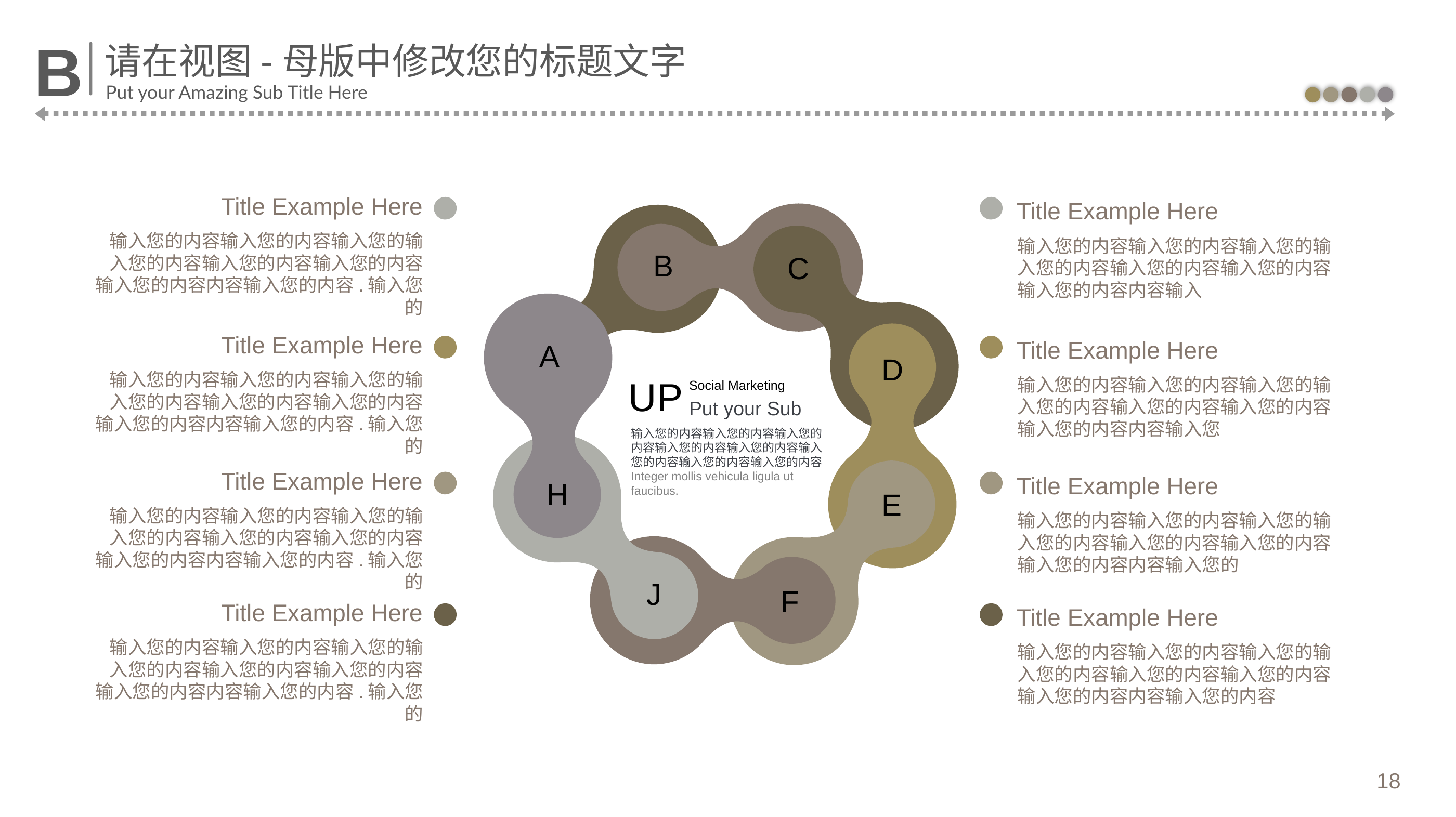

Title Example Here

输入您的内容输入您的内容输入您的输入您的内容输入您的内容输入您的内容输入您的内容内容输入您的内容.输入您的
Title Example Here

输入您的内容输入您的内容输入您的输入您的内容输入您的内容输入您的内容输入您的内容内容输入

B
C

A
D
UP
Social Marketing
Put your Sub
输入您的内容输入您的内容输入您的内容输入您的内容输入您的内容输入您的内容输入您的内容输入您的内容Integer mollis vehicula ligula ut faucibus.

H
E

J
F
Title Example Here

输入您的内容输入您的内容输入您的输入您的内容输入您的内容输入您的内容输入您的内容内容输入您的内容.输入您的
Title Example Here

输入您的内容输入您的内容输入您的输入您的内容输入您的内容输入您的内容输入您的内容内容输入您
Title Example Here

输入您的内容输入您的内容输入您的输入您的内容输入您的内容输入您的内容输入您的内容内容输入您的内容.输入您的
Title Example Here

输入您的内容输入您的内容输入您的输入您的内容输入您的内容输入您的内容输入您的内容内容输入您的
Title Example Here

输入您的内容输入您的内容输入您的输入您的内容输入您的内容输入您的内容输入您的内容内容输入您的内容.输入您的
Title Example Here

输入您的内容输入您的内容输入您的输入您的内容输入您的内容输入您的内容输入您的内容内容输入您的内容
18